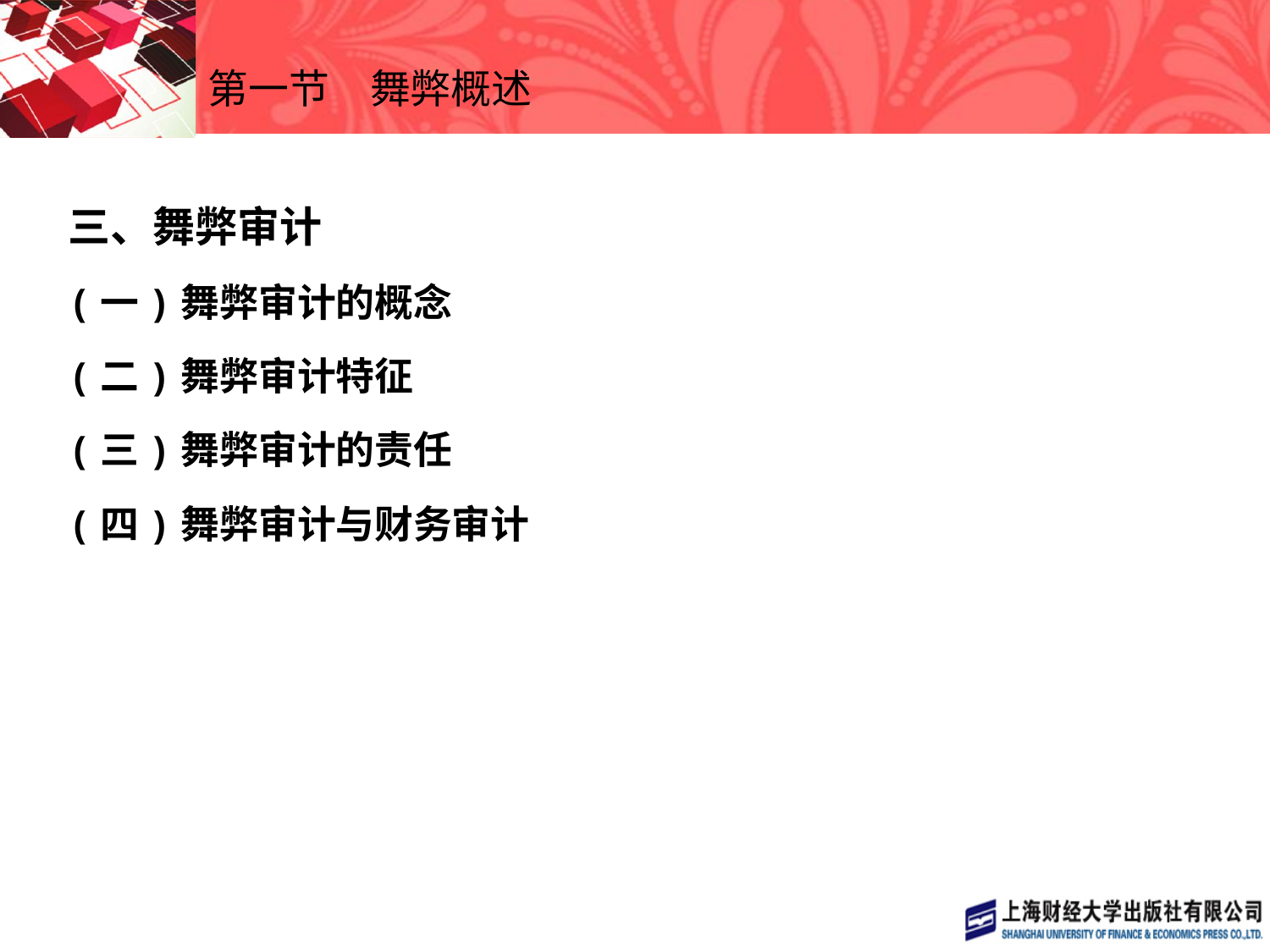

# 第一节　舞弊概述
三、舞弊审计
(一)舞弊审计的概念
(二)舞弊审计特征
(三)舞弊审计的责任
(四)舞弊审计与财务审计